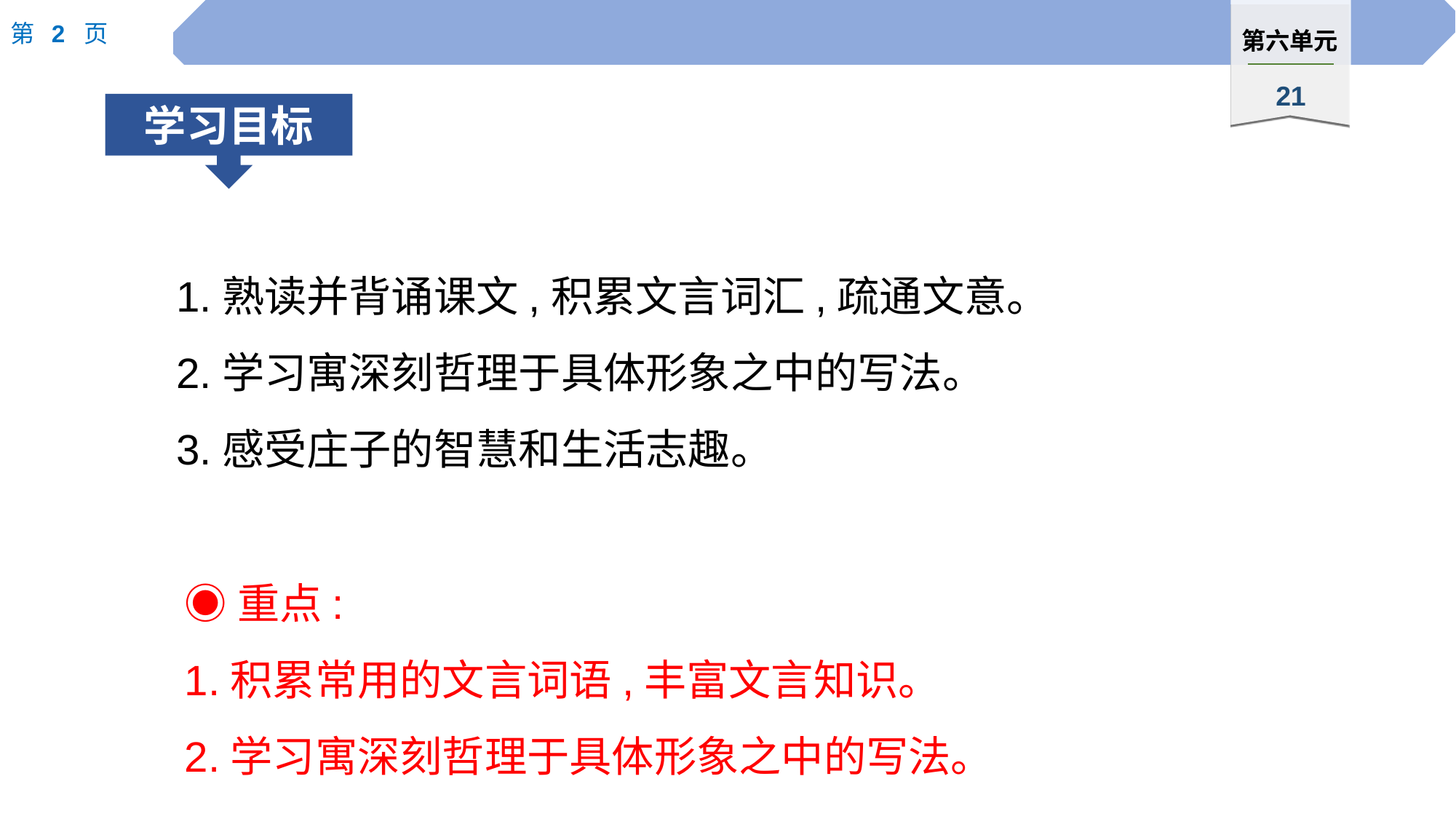

1.熟读并背诵课文,积累文言词汇,疏通文意。
2.学习寓深刻哲理于具体形象之中的写法。
3.感受庄子的智慧和生活志趣。
◉重点:
1.积累常用的文言词语,丰富文言知识。
2.学习寓深刻哲理于具体形象之中的写法。